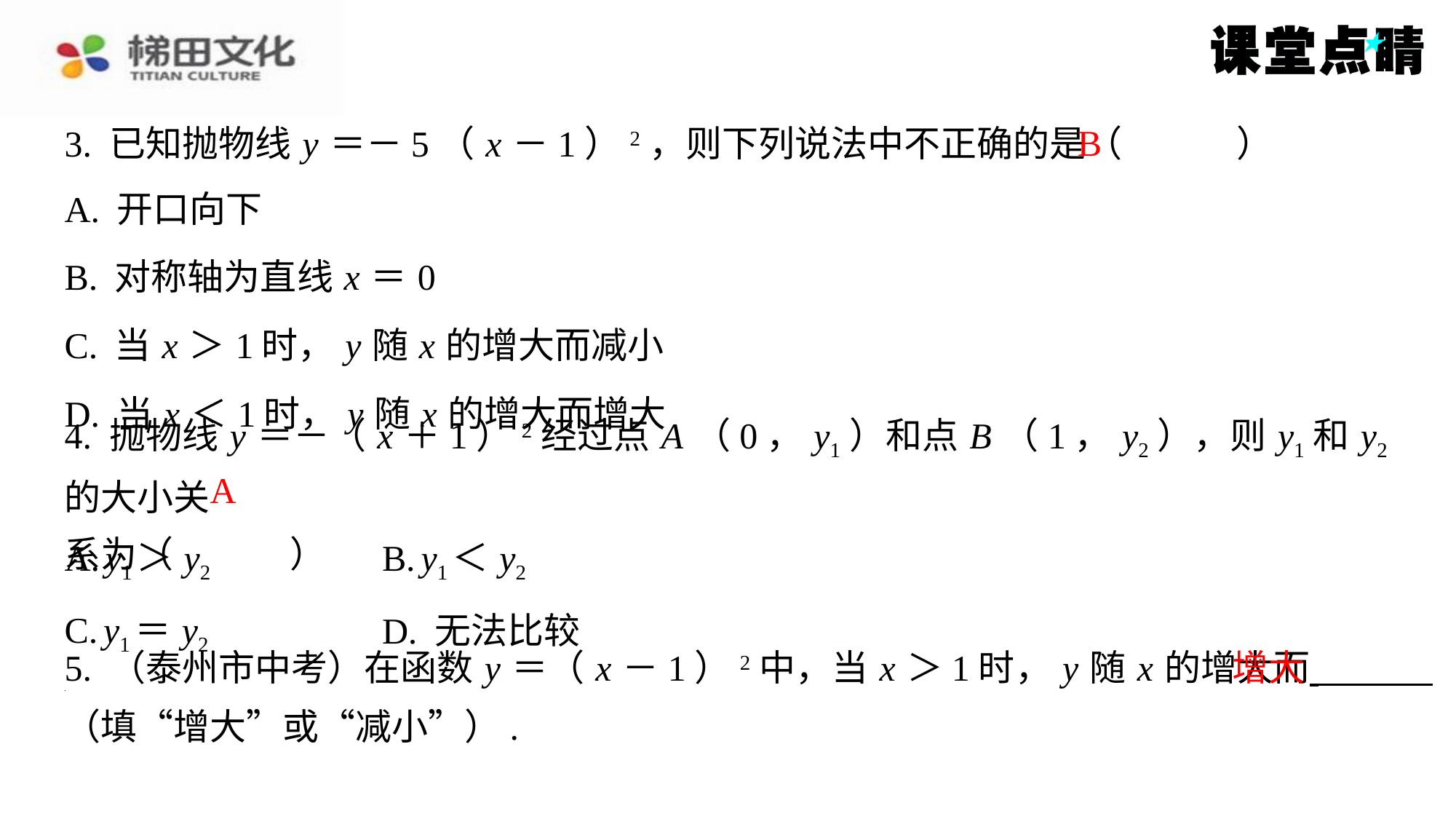

B
3. 已知抛物线 y ＝－5（ x －1）2，则下列说法中不正确的是（　B　）
| A. 开口向下 |
| --- |
| B. 对称轴为直线 x ＝0 |
| C. 当 x ＞1时， y 随 x 的增大而减小 |
| D. 当 x ＜1时， y 随 x 的增大而增大 |
4. 抛物线 y ＝－（ x ＋1）2经过点 A （0， y1）和点 B （1， y2），则 y1和 y2的大小关
系为（　A　）
A
| A. y1＞ y2 | B. y1＜ y2 |
| --- | --- |
| C. y1＝ y2 | D. 无法比较 |
增大
5. （泰州市中考）在函数 y ＝（ x －1）2中，当 x ＞1时， y 随 x 的增大而                    ⁠
（填“增大”或“减小”）.